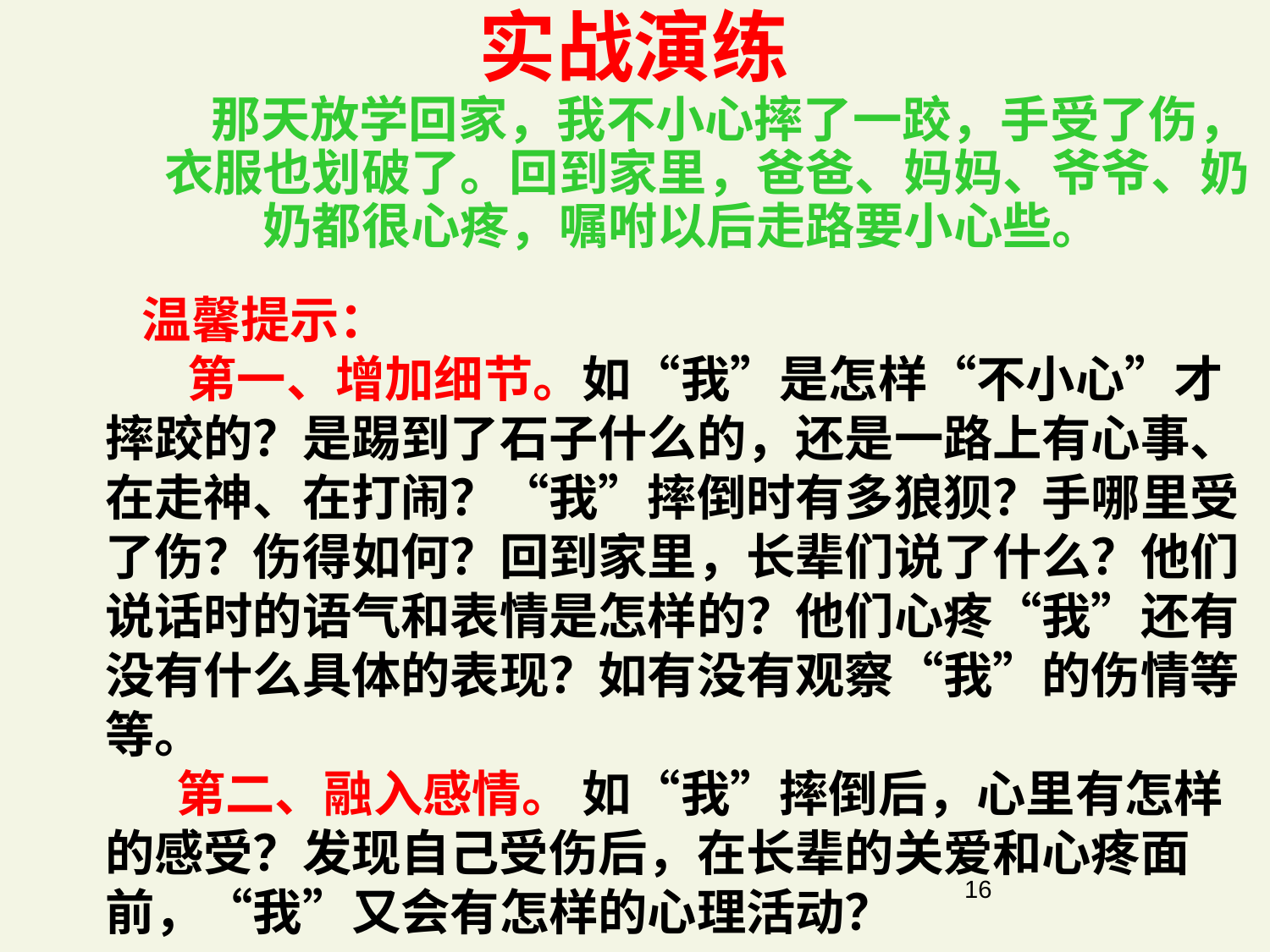

实战演练
   那天放学回家，我不小心摔了一跤，手受了伤，衣服也划破了。回到家里，爸爸、妈妈、爷爷、奶奶都很心疼，嘱咐以后走路要小心些。

温馨提示：
   第一、增加细节。如“我”是怎样“不小心”才摔跤的？是踢到了石子什么的，还是一路上有心事、在走神、在打闹？“我”摔倒时有多狼狈？手哪里受了伤？伤得如何？回到家里，长辈们说了什么？他们说话时的语气和表情是怎样的？他们心疼“我”还有没有什么具体的表现？如有没有观察“我”的伤情等等。
  第二、融入感情。 如“我”摔倒后，心里有怎样的感受？发现自己受伤后，在长辈的关爱和心疼面前，“我”又会有怎样的心理活动？

16